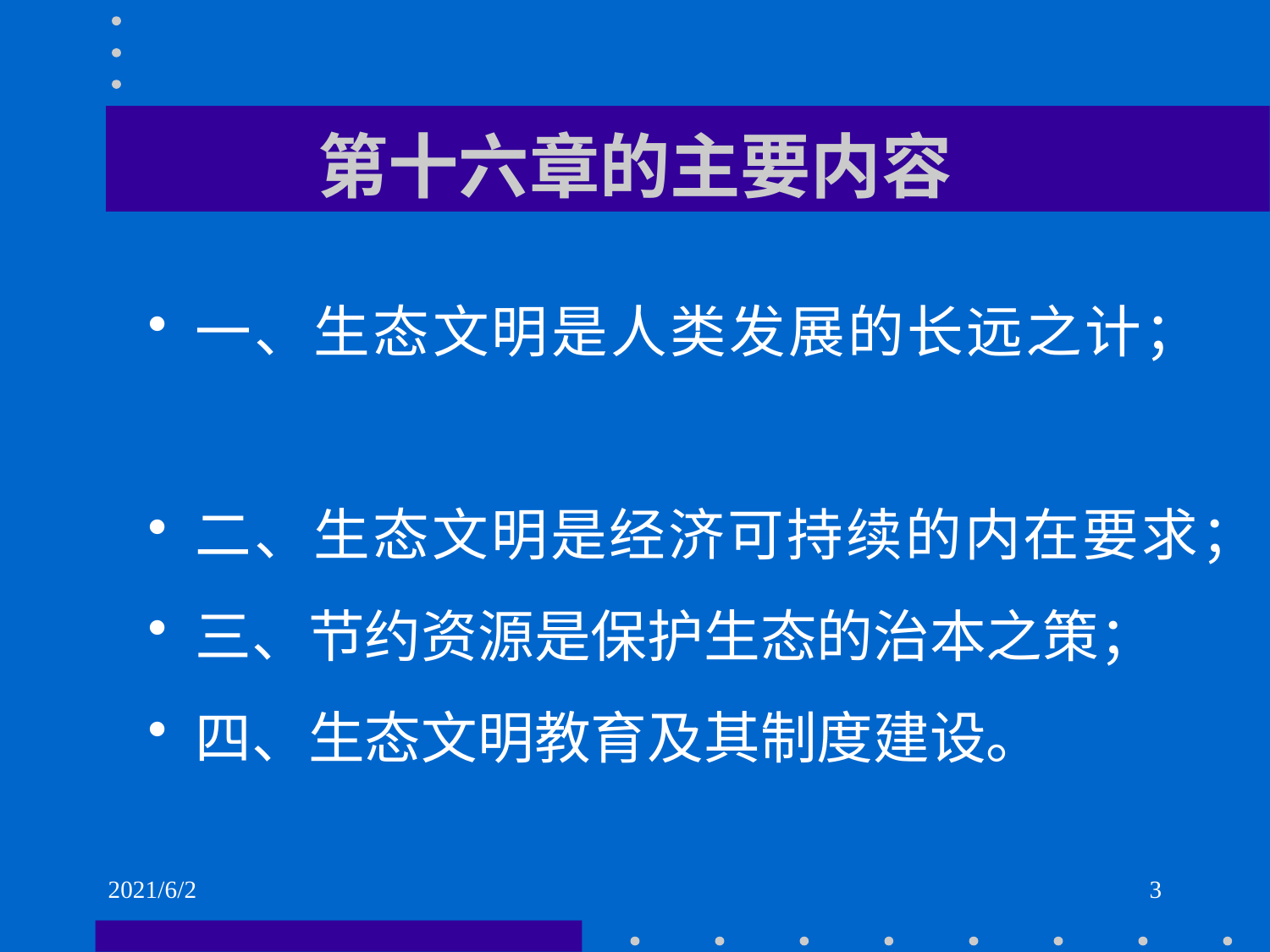

# 第十六章的主要内容
一、生态文明是人类发展的长远之计；
二、生态文明是经济可持续的内在要求；
三、节约资源是保护生态的治本之策；
四、生态文明教育及其制度建设。

2021/6/2
3